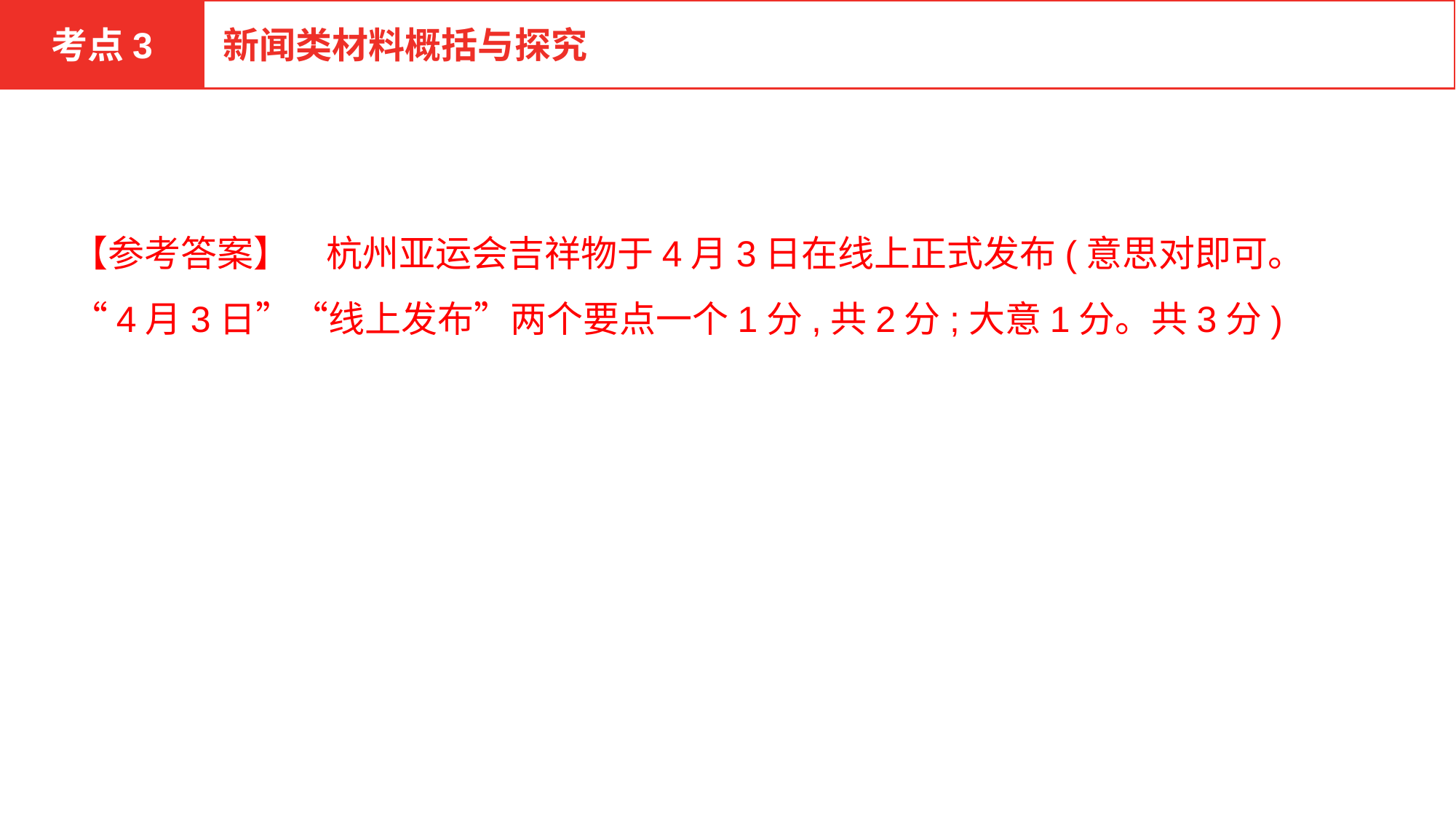

考点3
新闻类材料概括与探究
【参考答案】　杭州亚运会吉祥物于4月3日在线上正式发布(意思对即可。“4月3日”“线上发布”两个要点一个1分,共2分;大意1分。共3分)